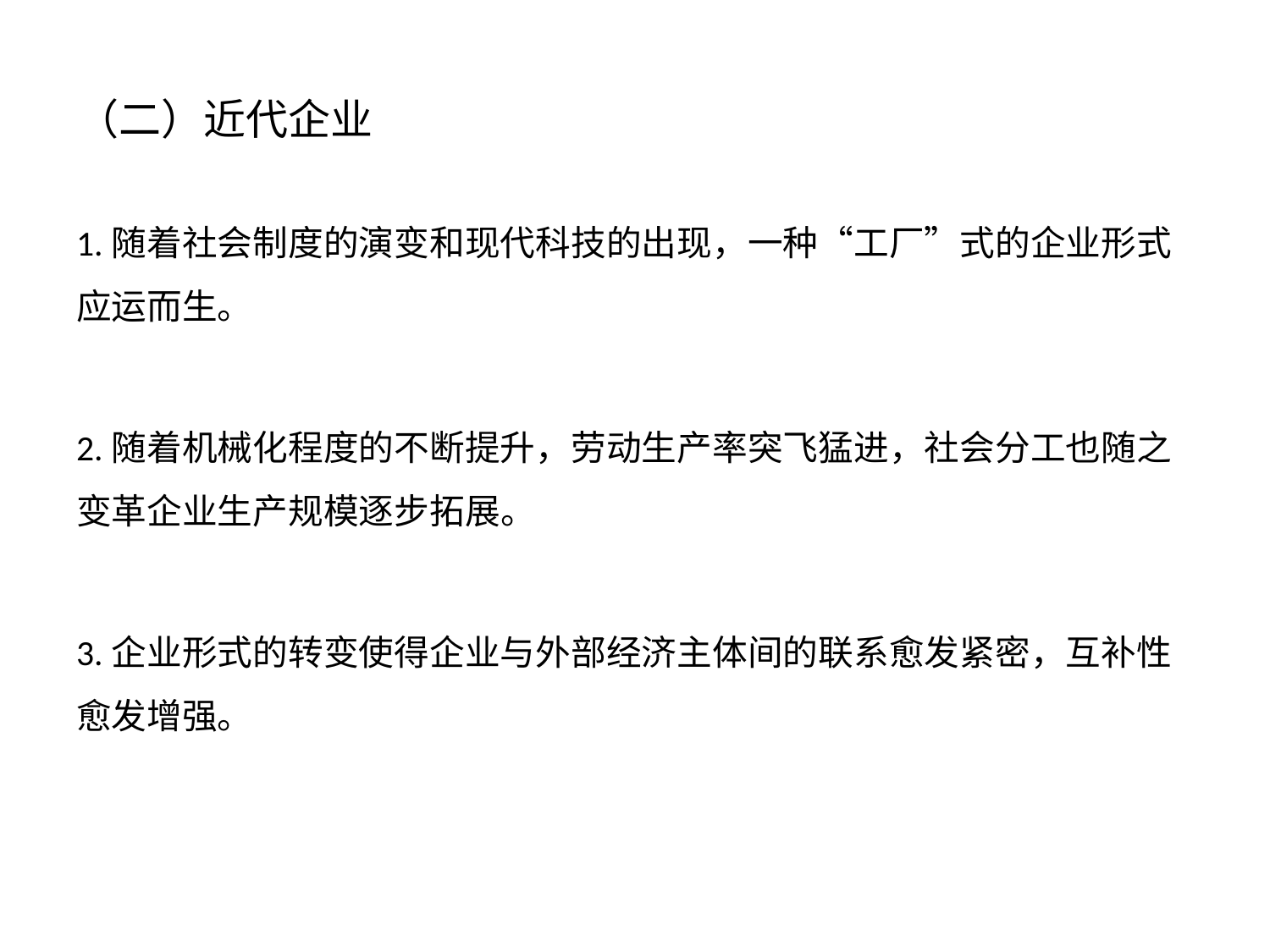

（二）近代企业

1.随着社会制度的演变和现代科技的出现，一种“工厂”式的企业形式应运而生。

2.随着机械化程度的不断提升，劳动生产率突飞猛进，社会分工也随之变革企业生产规模逐步拓展。

3.企业形式的转变使得企业与外部经济主体间的联系愈发紧密，互补性愈发增强。